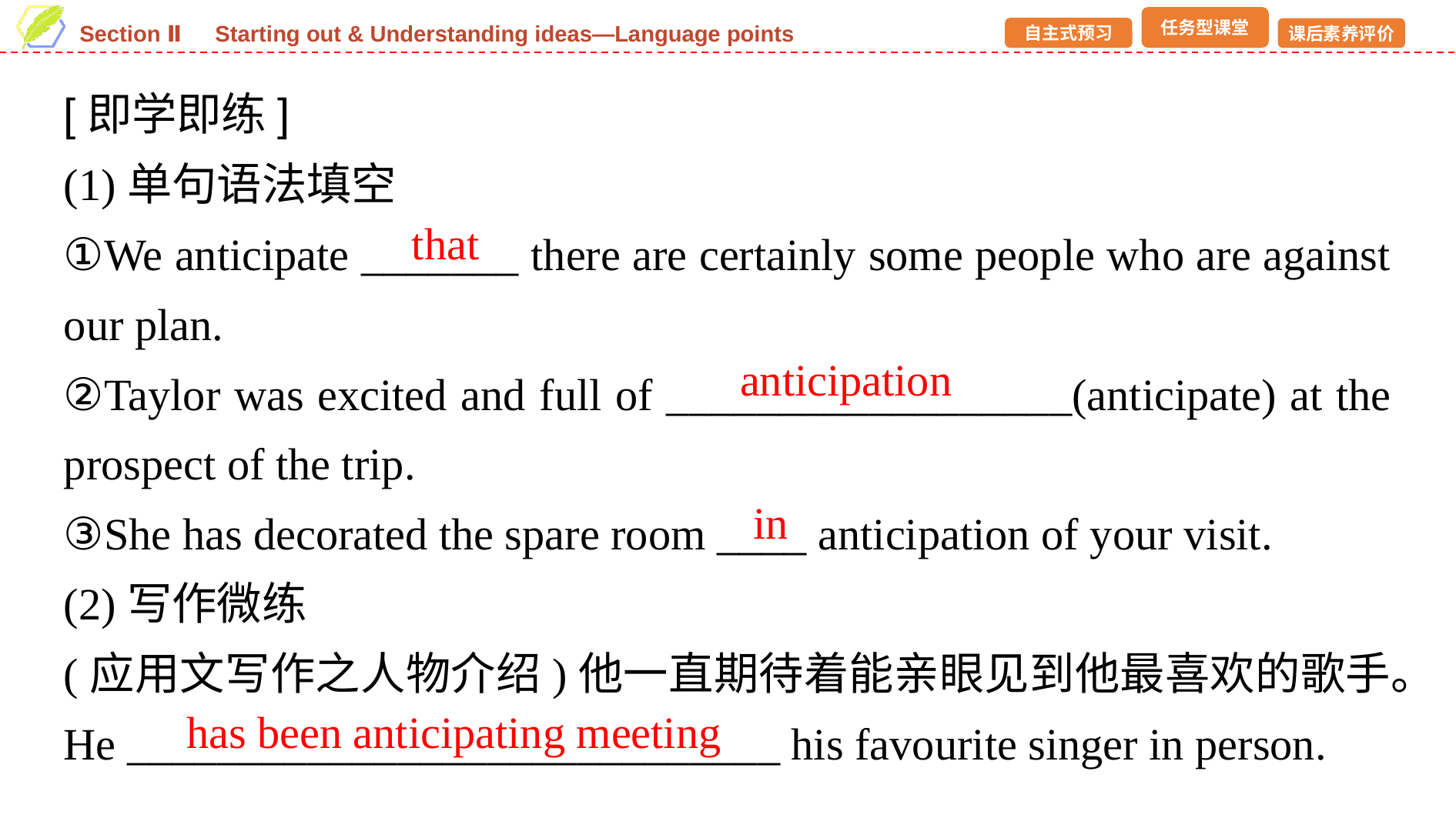

[即学即练]
(1)单句语法填空
①We anticipate _______ there are certainly some people who are against our plan.
②Taylor was excited and full of __________________(anticipate) at the prospect of the trip.
③She has decorated the spare room ____ anticipation of your visit.
(2)写作微练
(应用文写作之人物介绍)他一直期待着能亲眼见到他最喜欢的歌手。
He _____________________________ his favourite singer in person.
that
anticipation
in
has been anticipating meeting